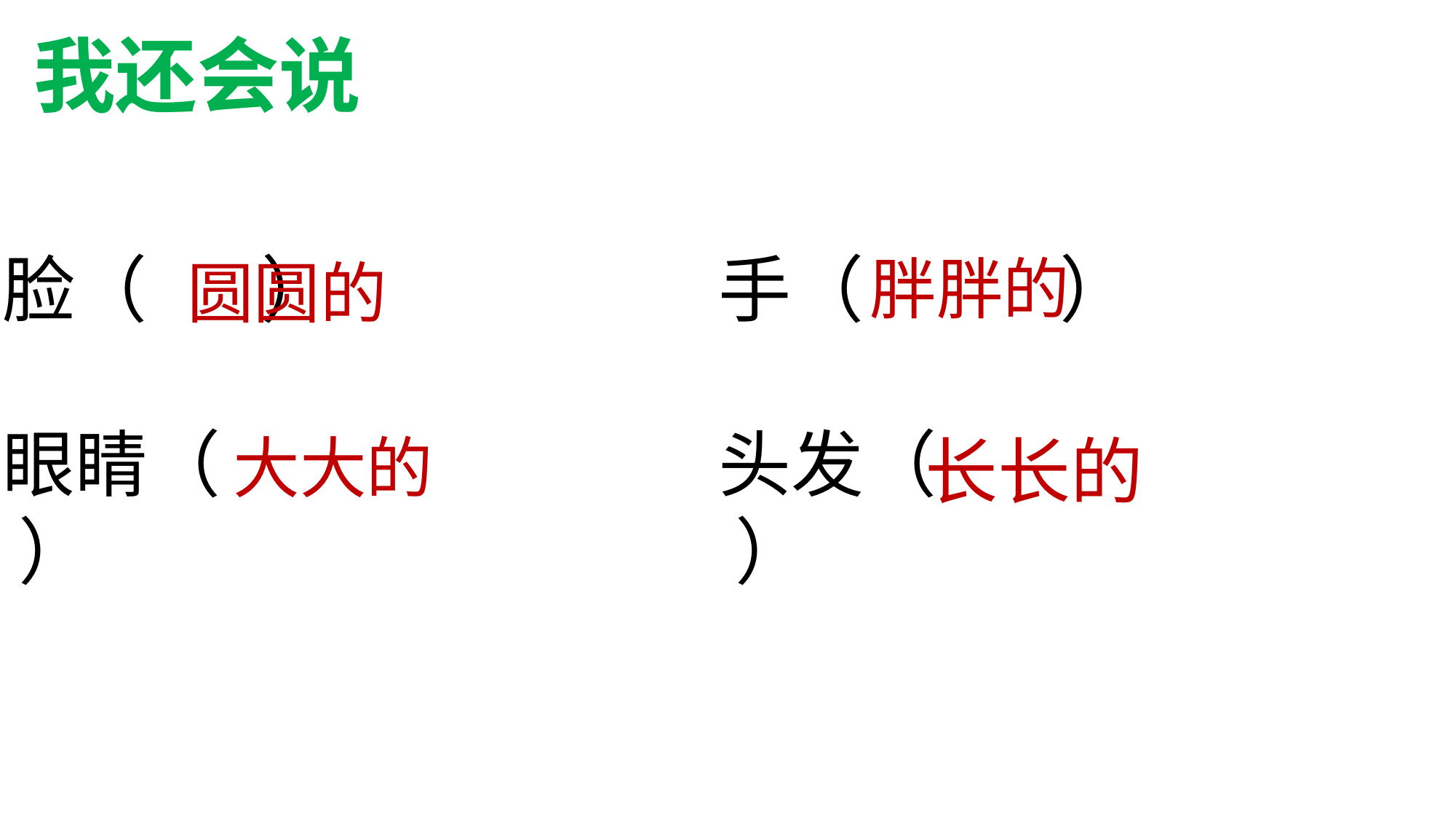

我还会说
脸（       ）
手（            ）
胖胖的
圆圆的
头发（            ）
眼睛（             ）
大大的
长长的